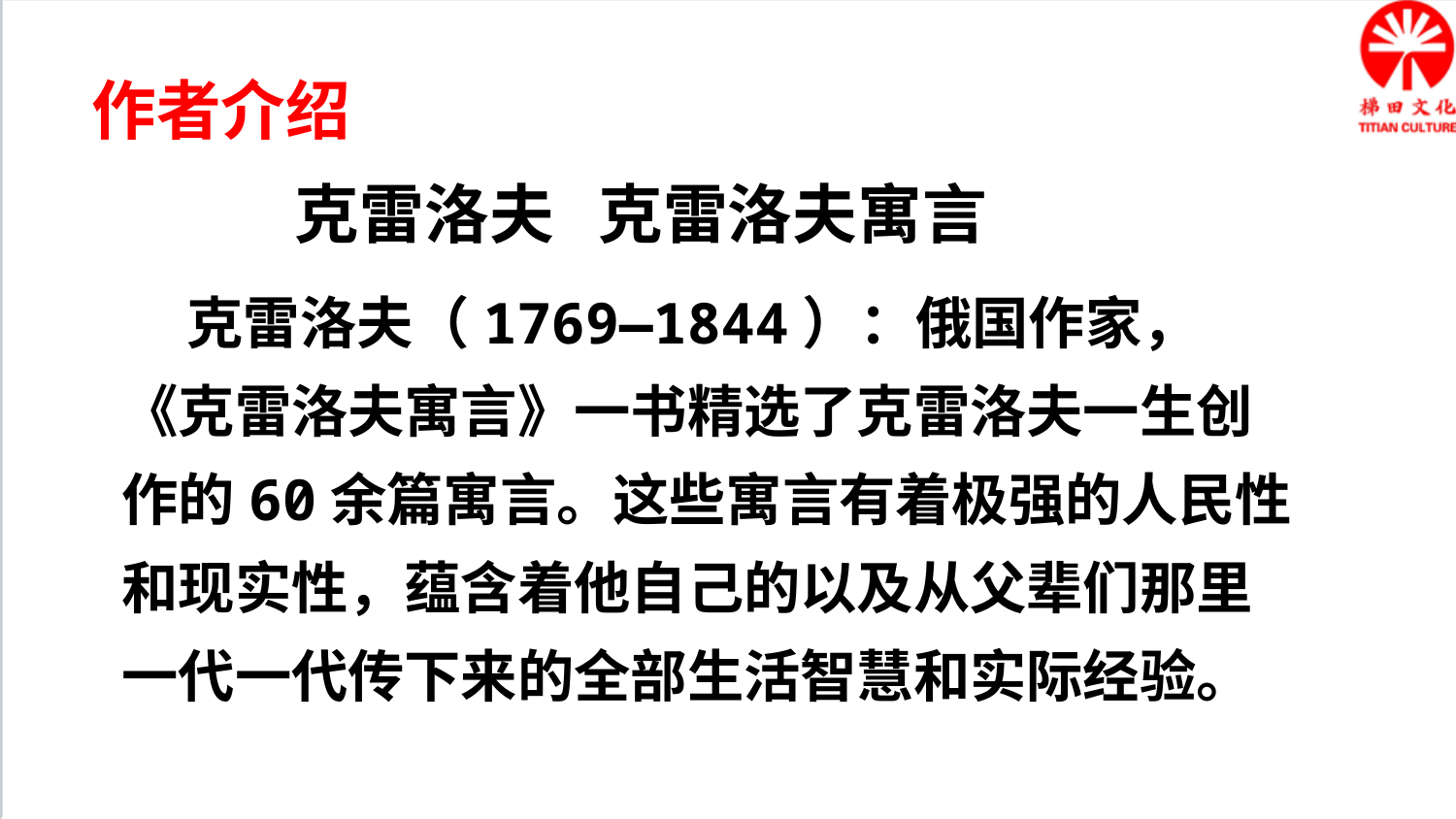

作者介绍
克雷洛夫   克雷洛夫寓言
    克雷洛夫（1769—1844）：俄国作家，《克雷洛夫寓言》一书精选了克雷洛夫一生创作的60余篇寓言。这些寓言有着极强的人民性和现实性，蕴含着他自己的以及从父辈们那里一代一代传下来的全部生活智慧和实际经验。